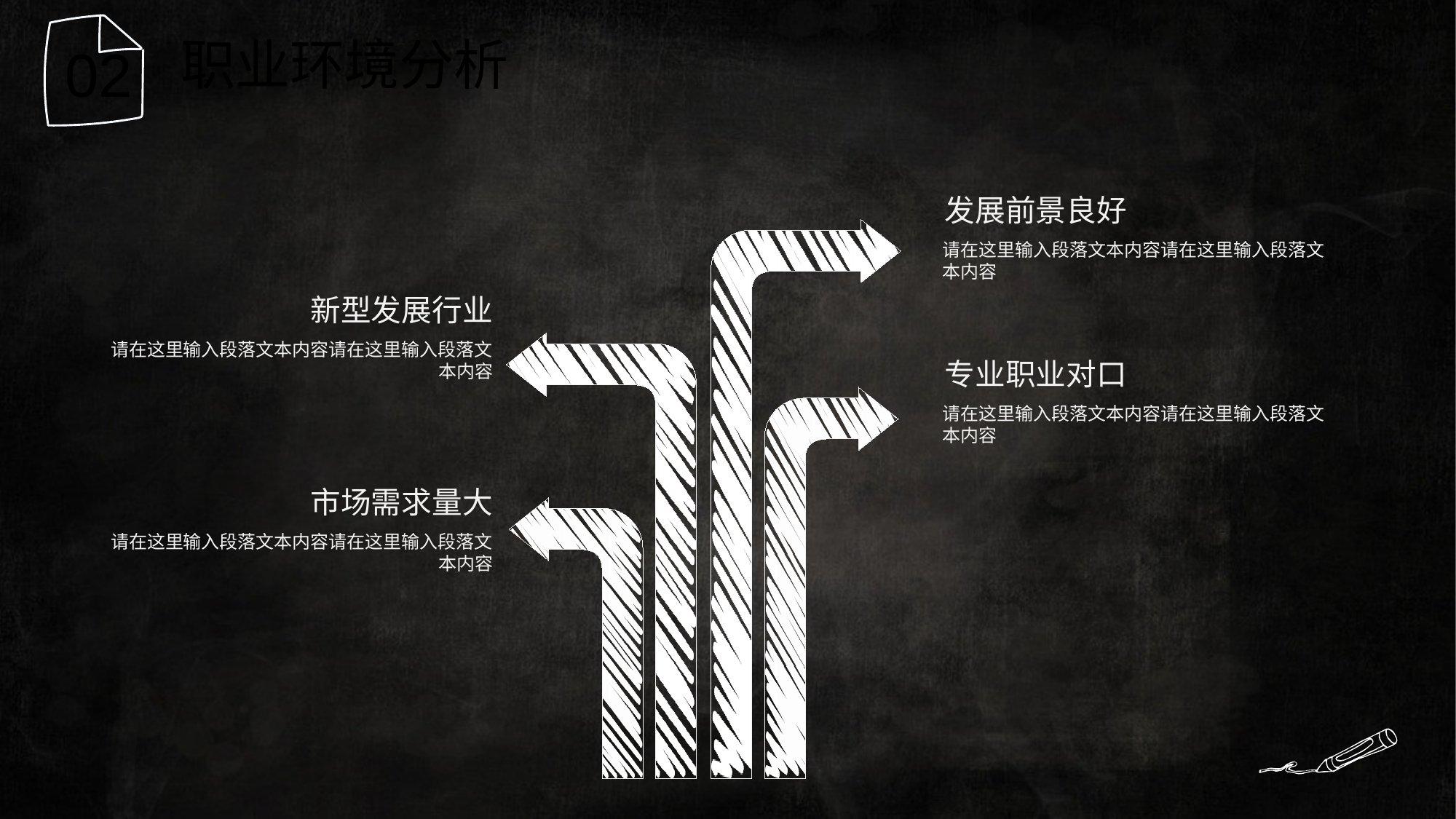

职业环境分析
02
发展前景良好

请在这里输入段落文本内容请在这里输入段落文本内容
新型发展行业
请在这里输入段落文本内容请在这里输入段落文本内容

专业职业对口

请在这里输入段落文本内容请在这里输入段落文本内容
市场需求量大

请在这里输入段落文本内容请在这里输入段落文本内容